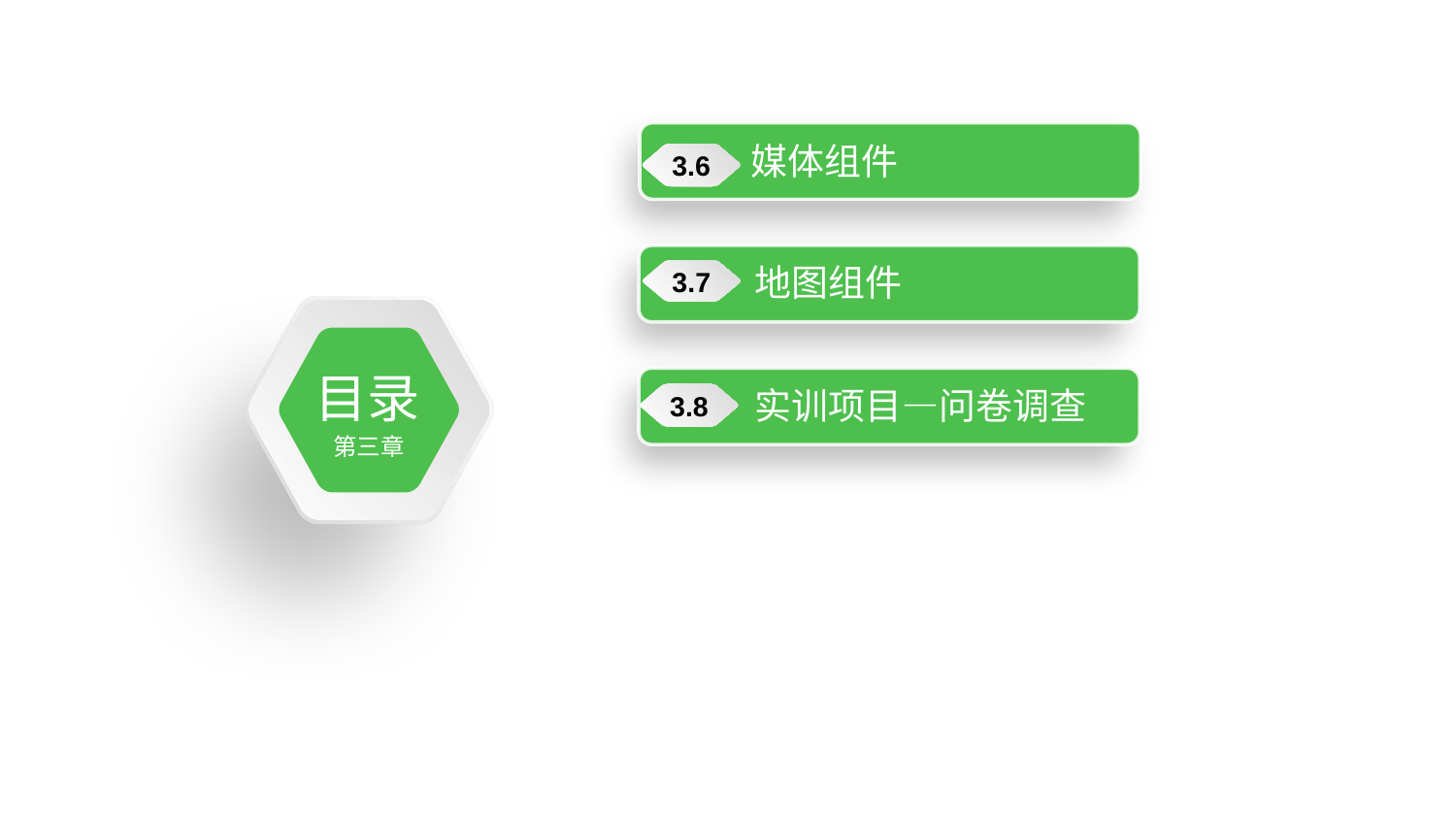

媒体组件
3.6

地图组件
3.7

目录
第三章

实训项目—问卷调查
3.8
表单组
实训项目—问卷调查